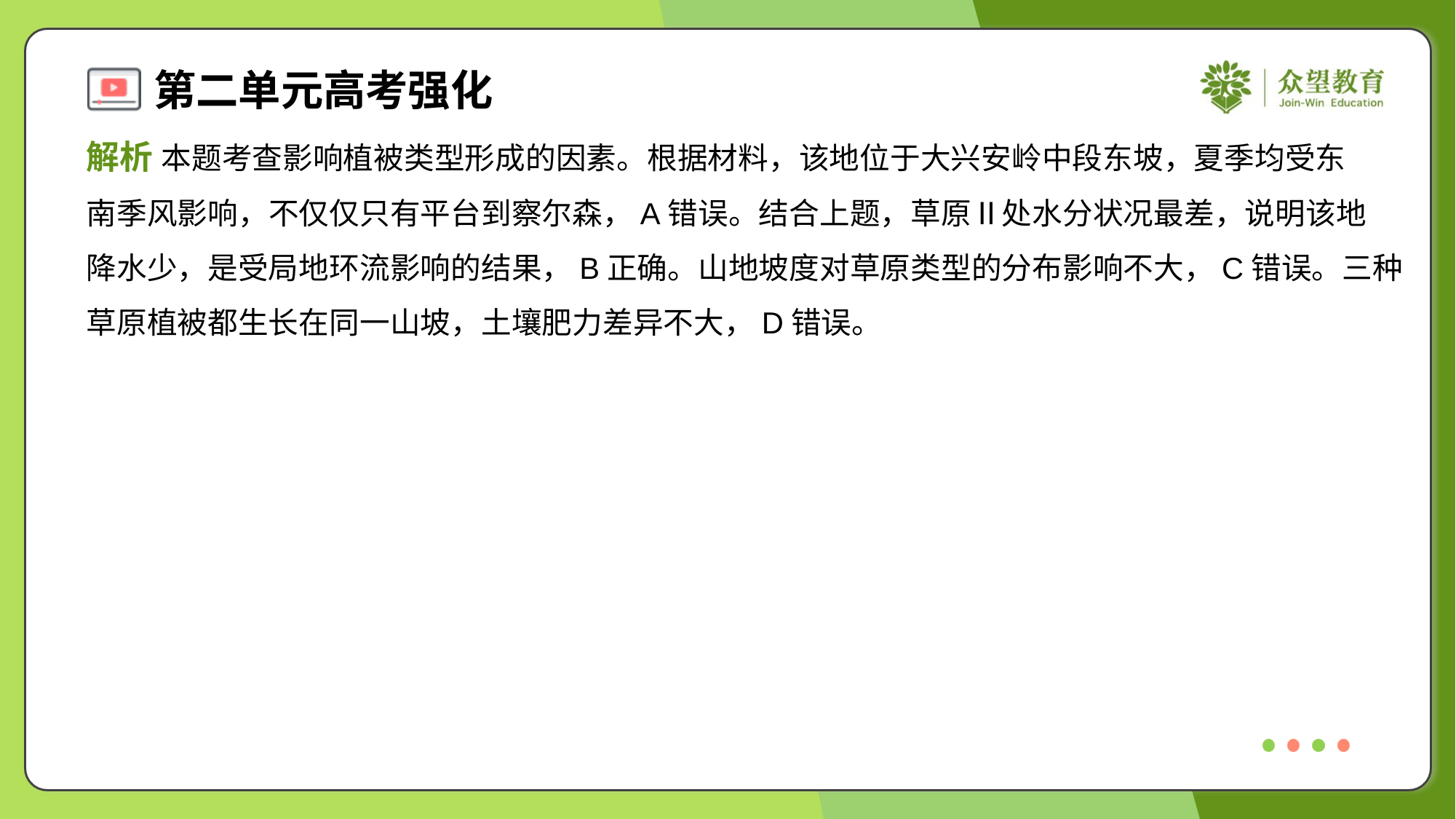

解析 本题考查影响植被类型形成的因素。根据材料，该地位于大兴安岭中段东坡，夏季均受东
南季风影响，不仅仅只有平台到察尔森，A错误。结合上题，草原Ⅱ处水分状况最差，说明该地
降水少，是受局地环流影响的结果，B正确。山地坡度对草原类型的分布影响不大，C错误。三种
草原植被都生长在同一山坡，土壤肥力差异不大，D错误。